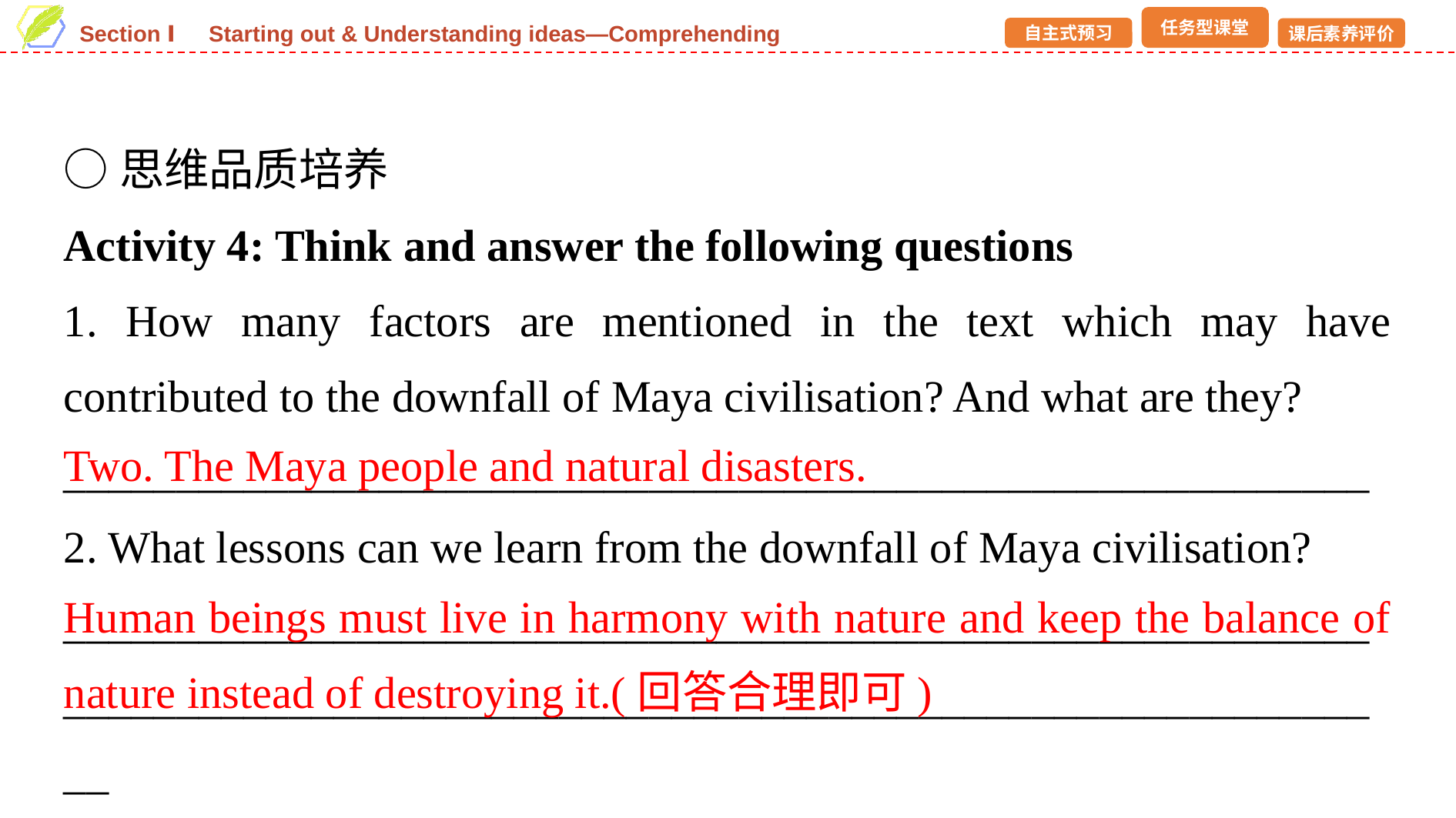

○思维品质培养
Activity 4: Think and answer the following questions
1. How many factors are mentioned in the text which may have contributed to the downfall of Maya civilisation? And what are they?
__________________________________________________________
2. What lessons can we learn from the downfall of Maya civilisation?
______________________________________________________________________________________________________________________
Two. The Maya people and natural disasters.
Human beings must live in harmony with nature and keep the balance of nature instead of destroying it.(回答合理即可)